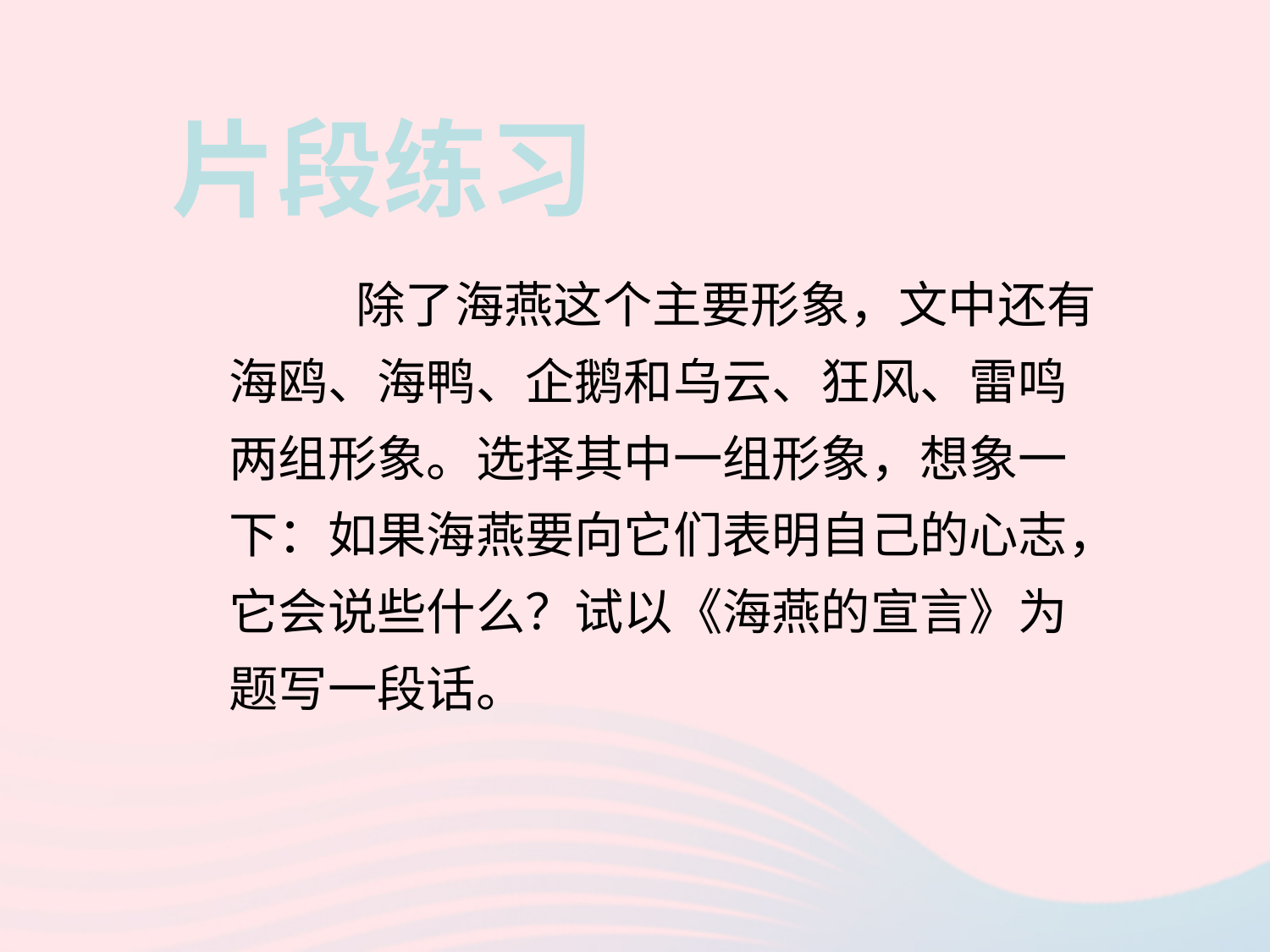

片段练习
	除了海燕这个主要形象，文中还有海鸥、海鸭、企鹅和乌云、狂风、雷鸣两组形象。选择其中一组形象，想象一下：如果海燕要向它们表明自己的心志，它会说些什么？试以《海燕的宣言》为题写一段话。